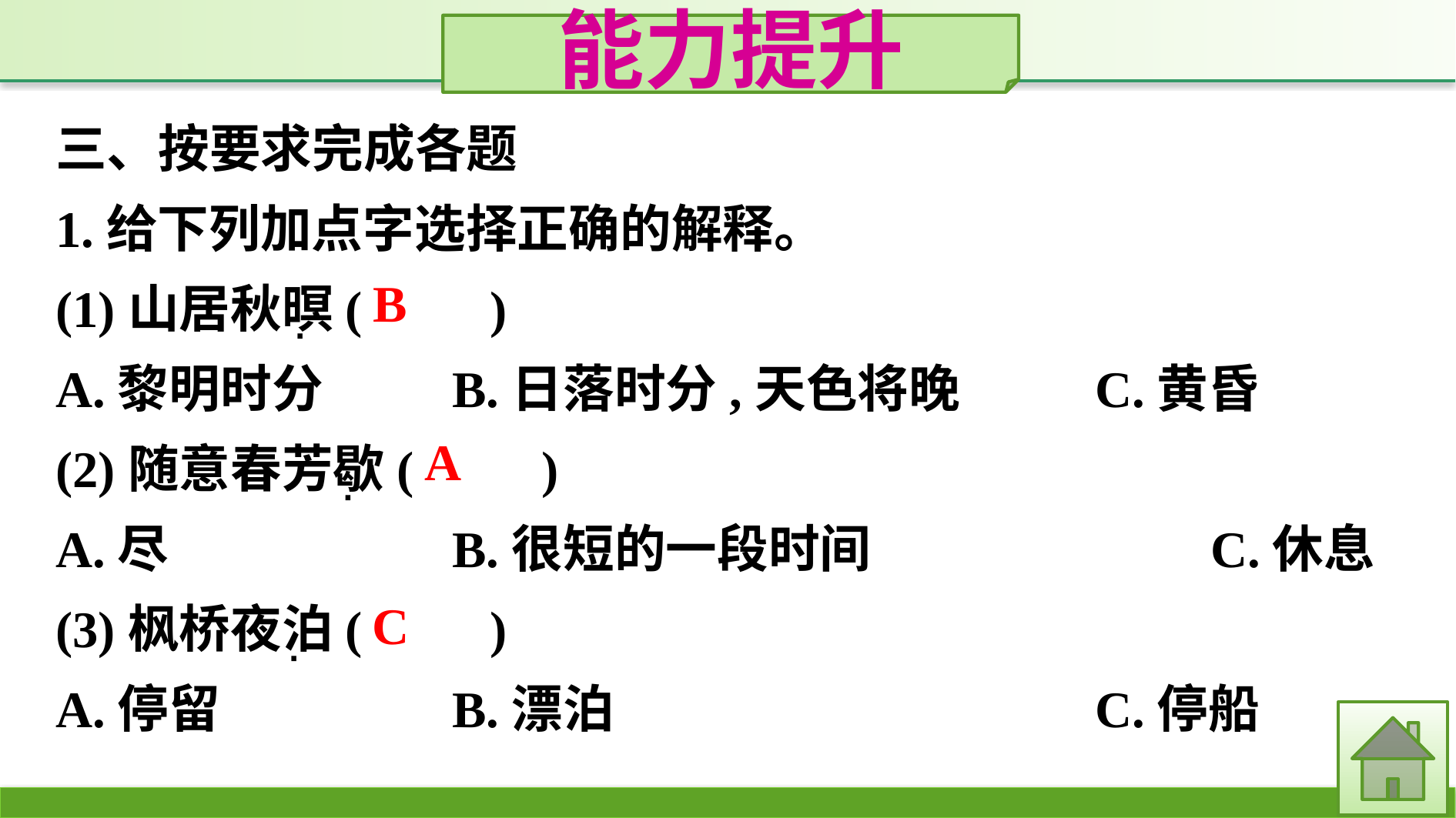

能力提升
三、按要求完成各题
1.给下列加点字选择正确的解释。
(1)山居秋暝(　　)
A.黎明时分　　	B.日落时分,天色将晚　　	C.黄昏
(2)随意春芳歇(　　)
A.尽			B.很短的一段时间			C.休息
(3)枫桥夜泊(　　)
A.停留		B.漂泊					C.停船
·
·
·
B
A
C